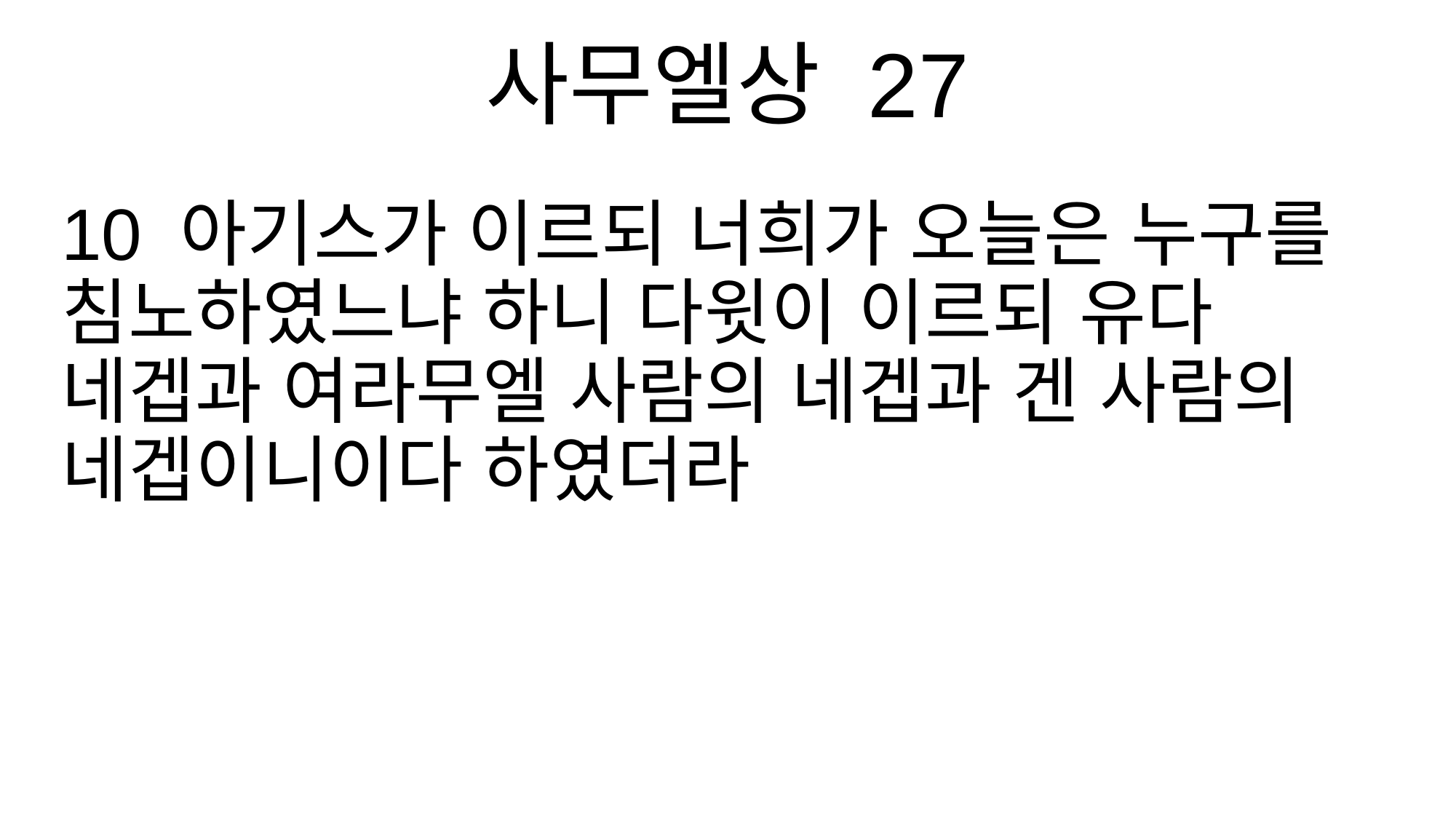

사무엘상 27
10 아기스가 이르되 너희가 오늘은 누구를 침노하였느냐 하니 다윗이 이르되 유다 네겝과 여라무엘 사람의 네겝과 겐 사람의 네겝이니이다 하였더라